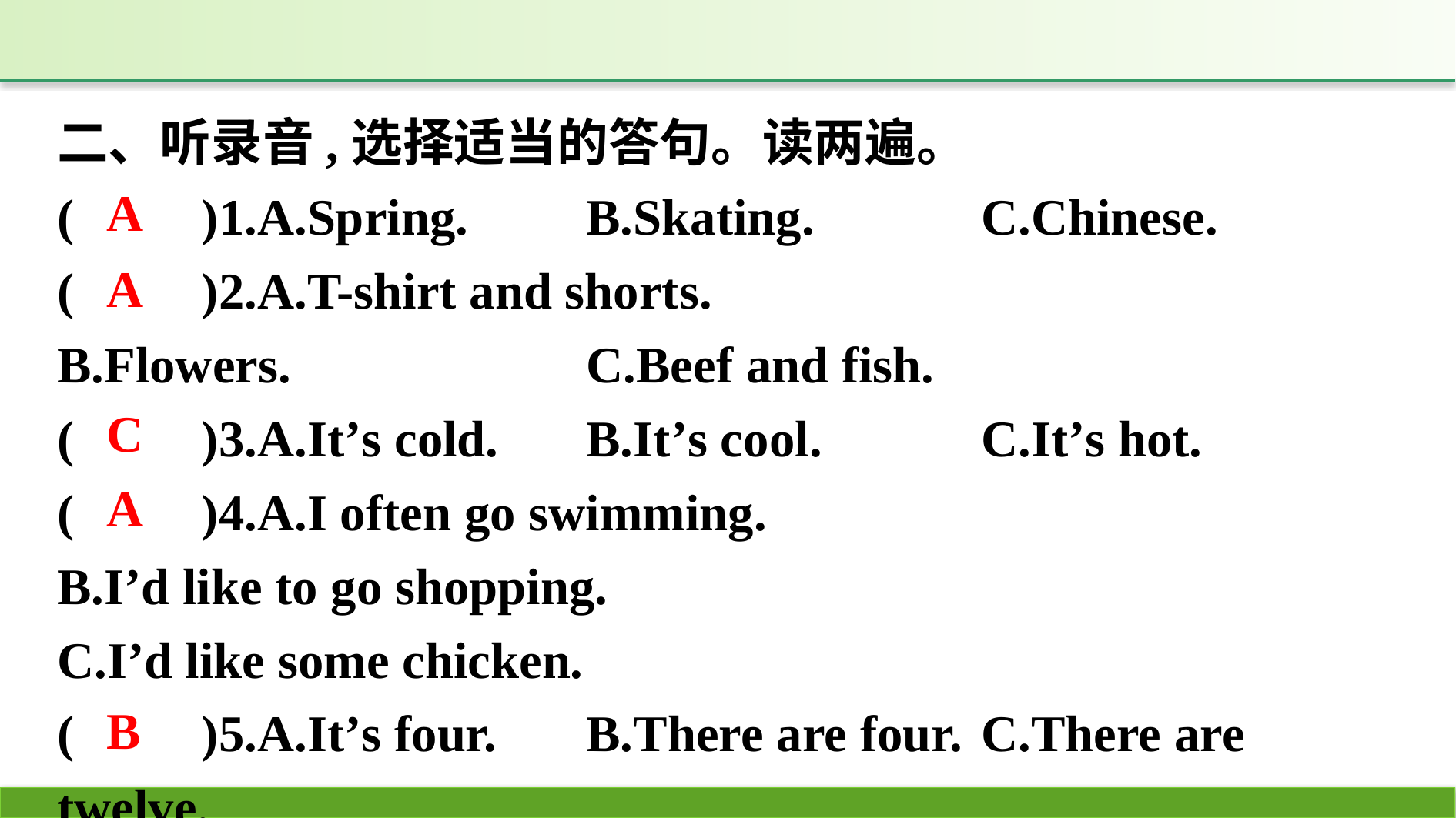

二、听录音,选择适当的答句。读两遍。
(　　)1.A.Spring.　	B.Skating.　 	C.Chinese.
(　　)2.A.T-shirt and shorts.
B.Flowers.			C.Beef and fish.
(　　)3.A.It’s cold.	B.It’s cool.		C.It’s hot.
(　　)4.A.I often go swimming.
B.I’d like to go shopping.
C.I’d like some chicken.
(　　)5.A.It’s four.	B.There are four.	C.There are twelve.
A
A
C
A
B